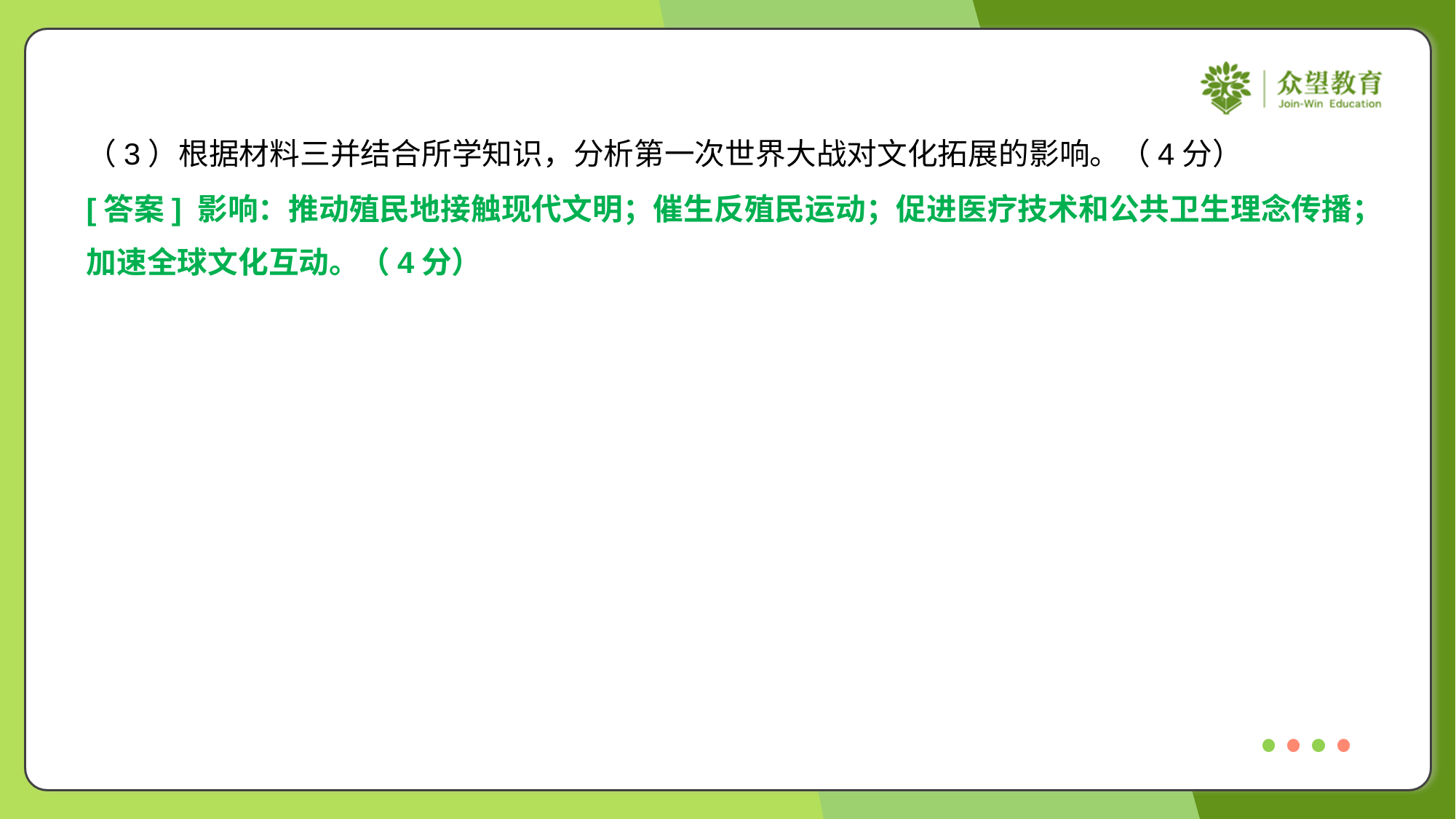

（3）根据材料三并结合所学知识，分析第一次世界大战对文化拓展的影响。（4分）
[答案] 影响：推动殖民地接触现代文明；催生反殖民运动；促进医疗技术和公共卫生理念传播；
加速全球文化互动。（4分）